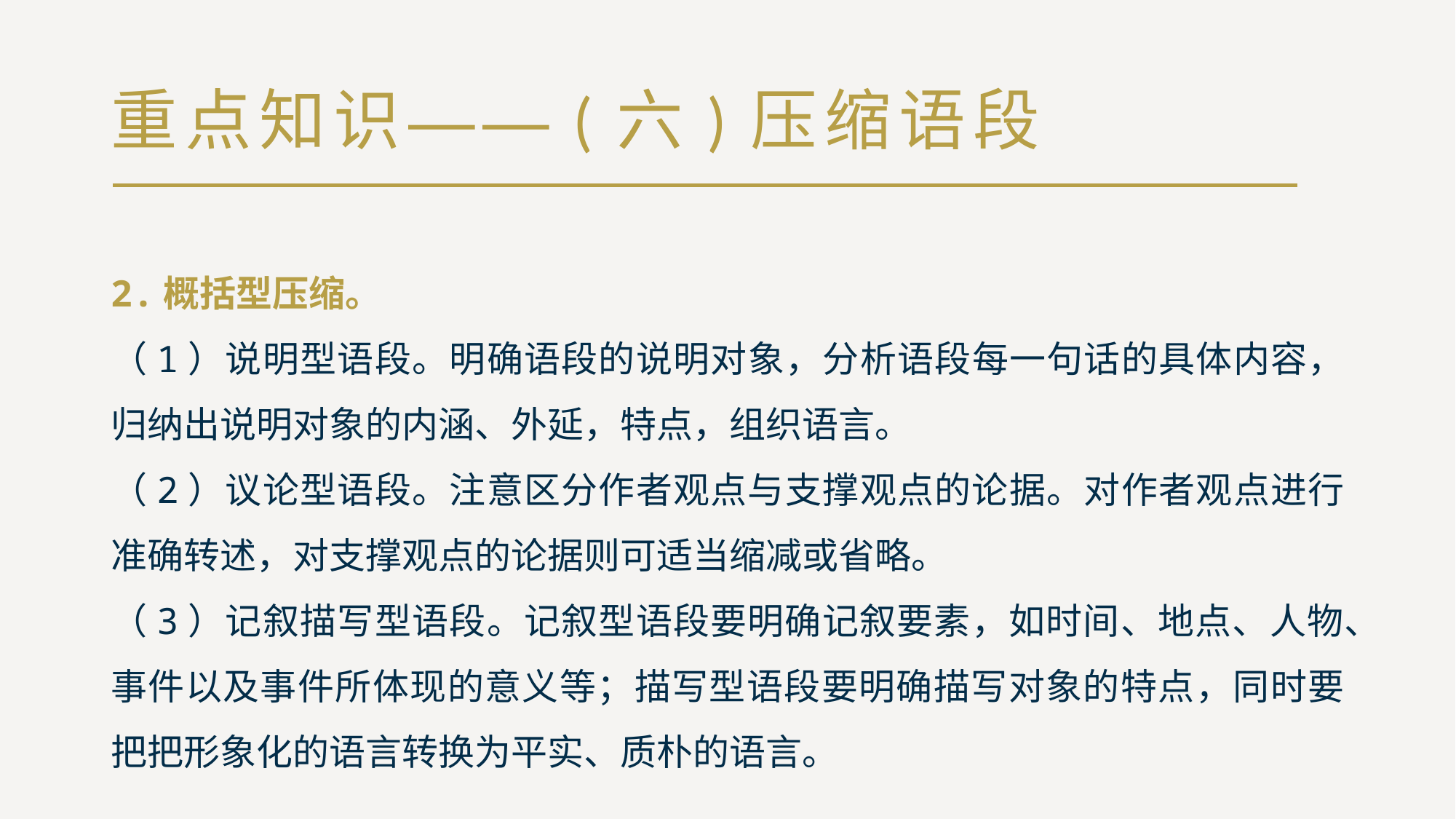

# 重点知识——(六)压缩语段
2.概括型压缩。
（1）说明型语段。明确语段的说明对象，分析语段每一句话的具体内容，归纳出说明对象的内涵、外延，特点，组织语言。
（2）议论型语段。注意区分作者观点与支撑观点的论据。对作者观点进行准确转述，对支撑观点的论据则可适当缩减或省略。
（3）记叙描写型语段。记叙型语段要明确记叙要素，如时间、地点、人物、事件以及事件所体现的意义等；描写型语段要明确描写对象的特点，同时要把把形象化的语言转换为平实、质朴的语言。